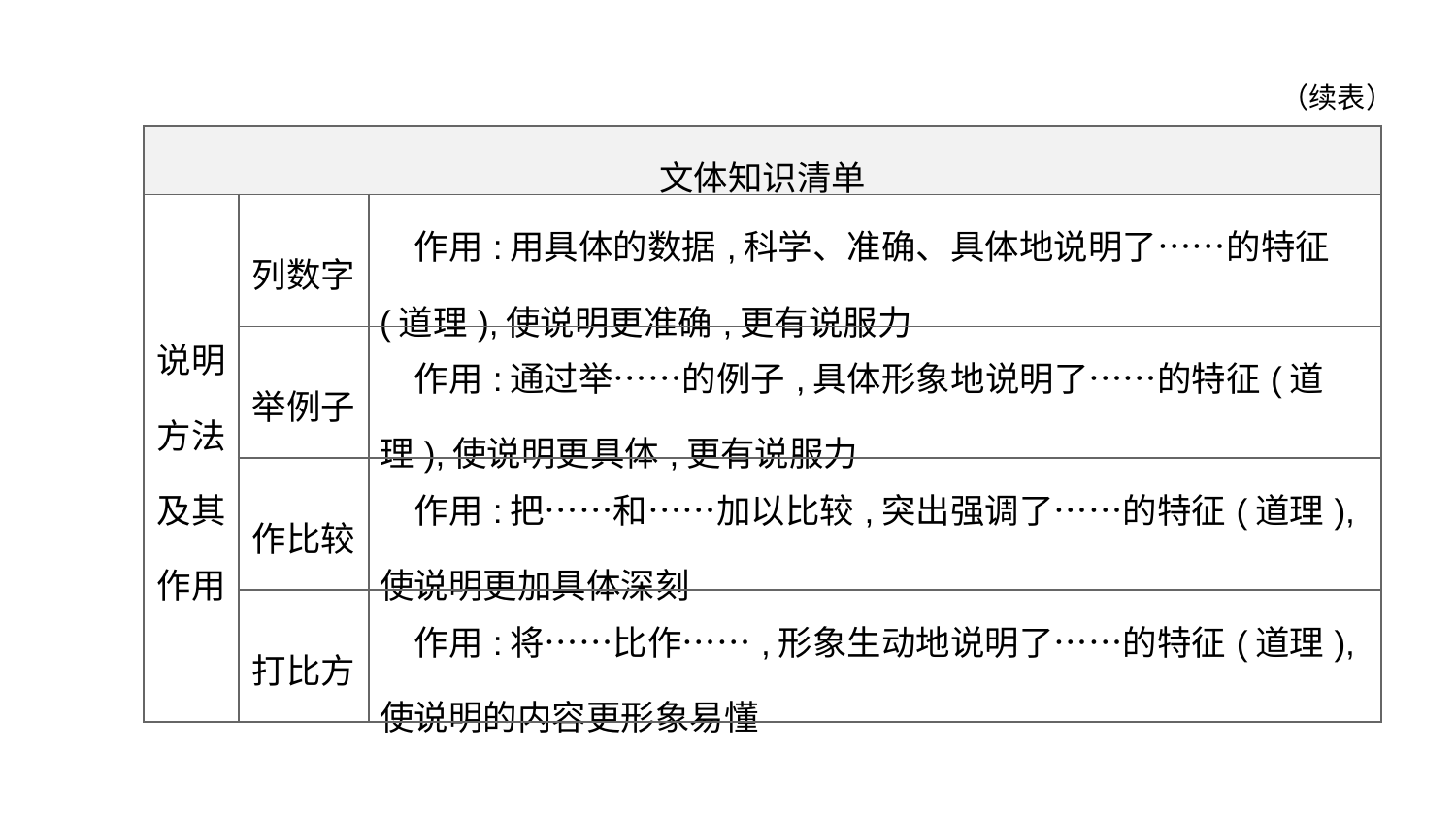

（续表）
| 文体知识清单 |  |  |
| --- | --- | --- |
| 说明 方法 及其 作用 | 列数字 | 作用:用具体的数据,科学、准确、具体地说明了……的特征(道理),使说明更准确,更有说服力 |
|  | 举例子 | 作用:通过举……的例子,具体形象地说明了……的特征(道理),使说明更具体,更有说服力 |
|  | 作比较 | 作用:把……和……加以比较,突出强调了……的特征(道理),使说明更加具体深刻 |
|  | 打比方 | 作用:将……比作……,形象生动地说明了……的特征(道理),使说明的内容更形象易懂 |